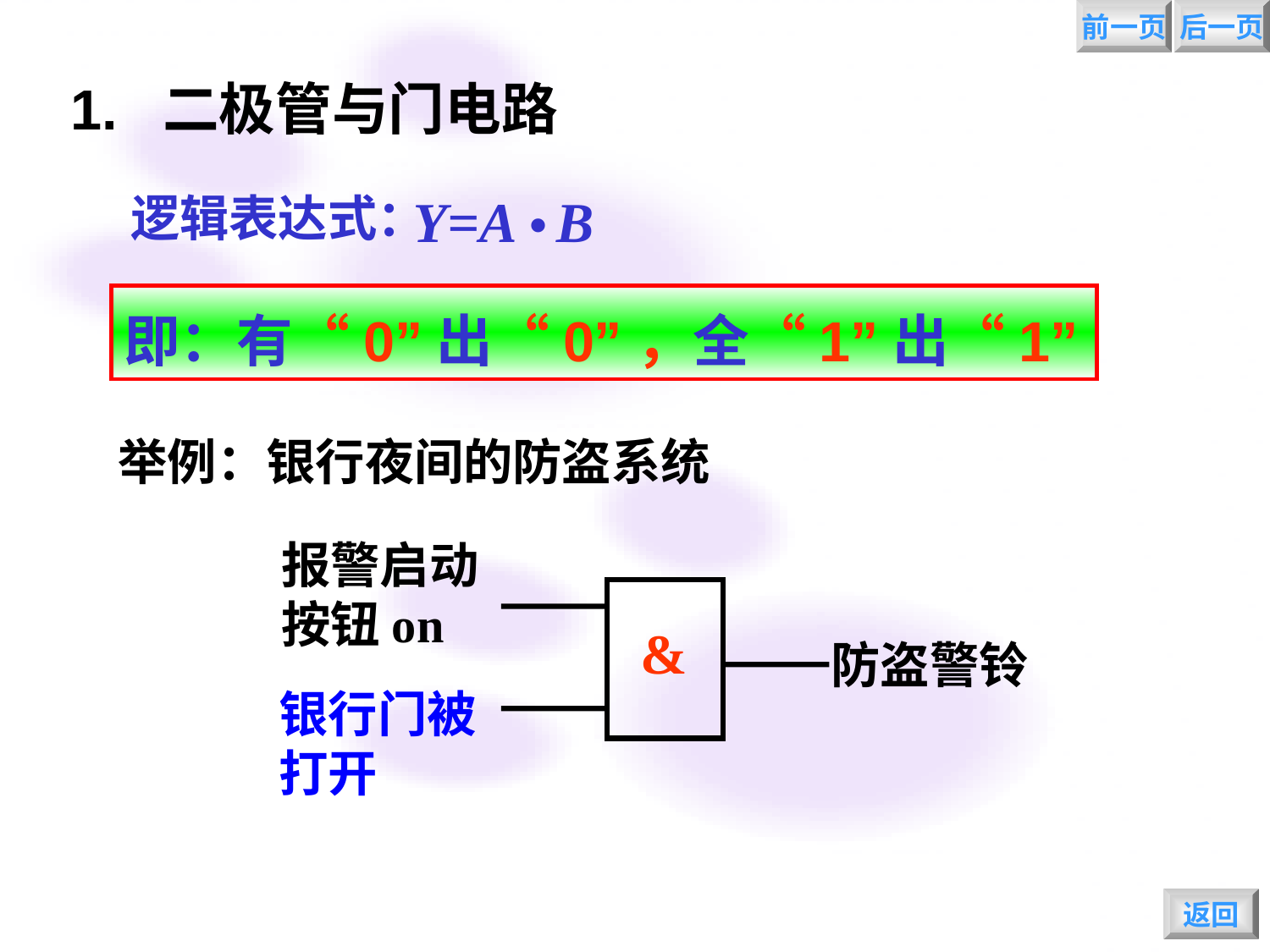

前一页
后一页
1.  二极管与门电路
.
Y=A   B
逻辑表达式：
即：有“0”出“0”，全“1”出“1”
举例：银行夜间的防盗系统
报警启动按钮on

&
防盗警铃

银行门被打开

返回